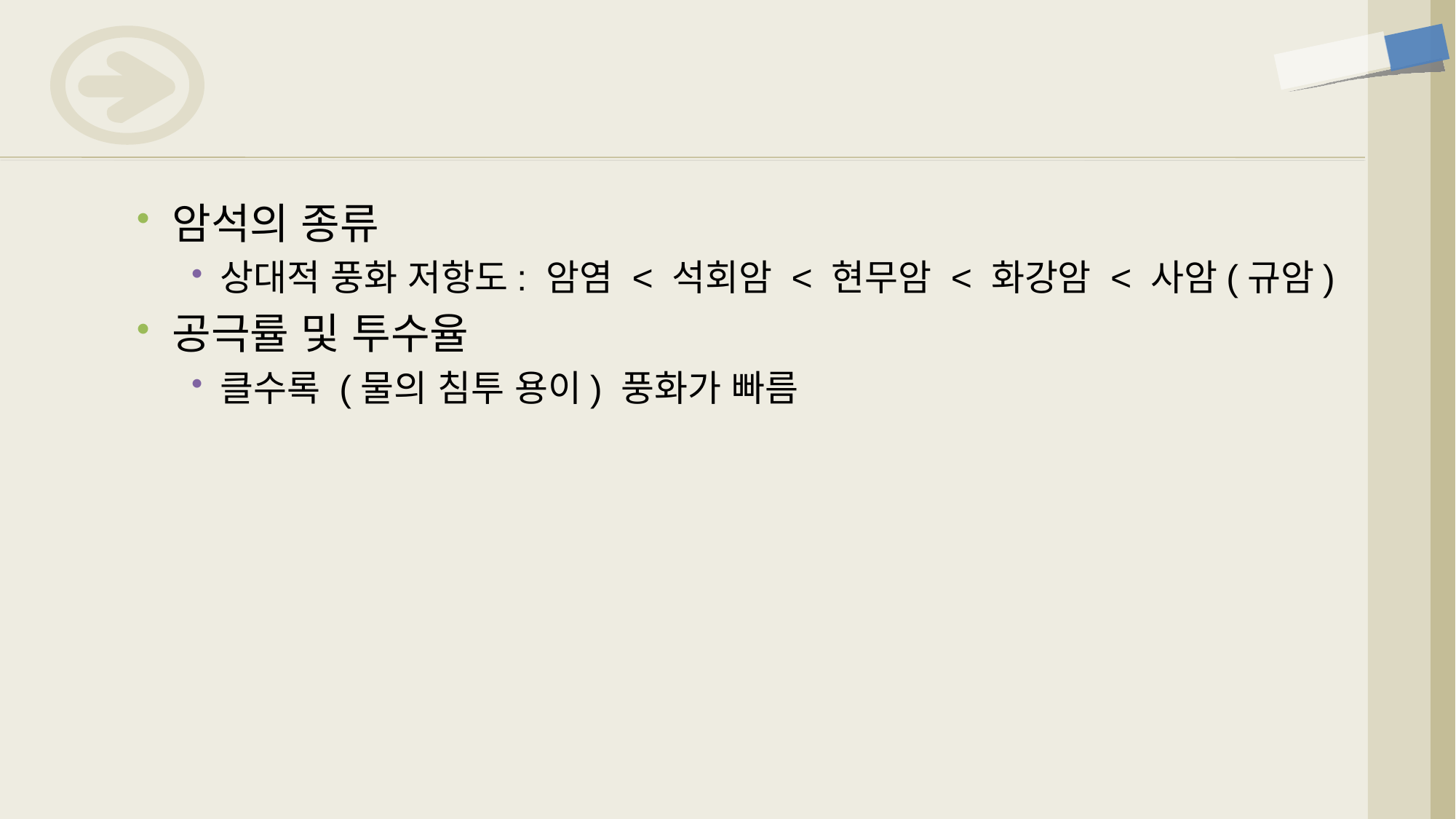

암석의 종류
상대적 풍화 저항도: 암염 < 석회암 < 현무암 < 화강암 < 사암(규암)
공극률 및 투수율
클수록 (물의 침투 용이) 풍화가 빠름